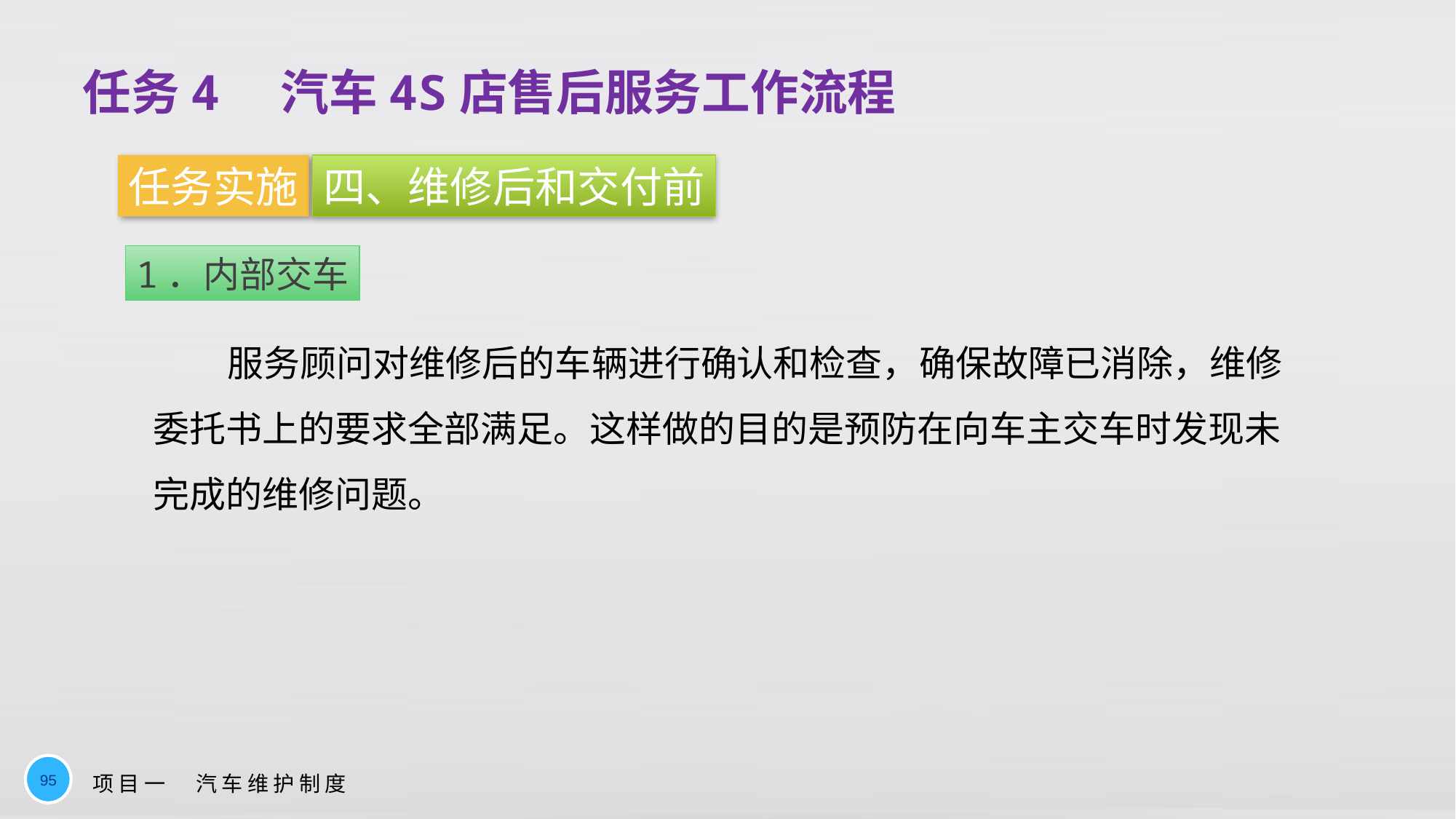

任务4　汽车4S店售后服务工作流程
任务实施
四、维修后和交付前
1．内部交车
服务顾问对维修后的车辆进行确认和检查，确保故障已消除，维修委托书上的要求全部满足。这样做的目的是预防在向车主交车时发现未完成的维修问题。
95